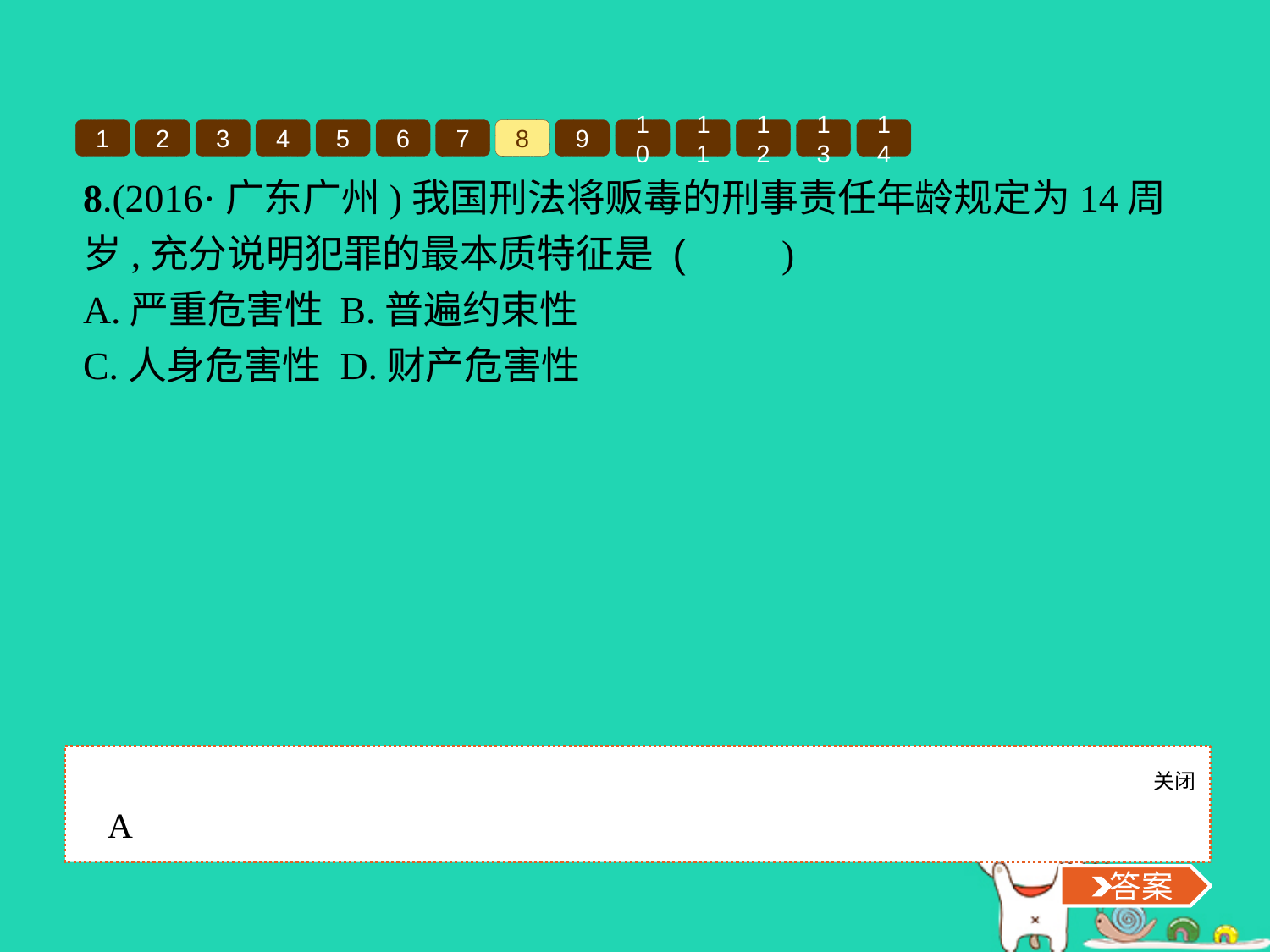

1
2
3
4
5
6
7
8
9
10
11
12
13
14
8.(2016·广东广州)我国刑法将贩毒的刑事责任年龄规定为14周岁,充分说明犯罪的最本质特征是 (　　)
A.严重危害性	B.普遍约束性
C.人身危害性	D.财产危害性

关闭
  答案

A
  答案